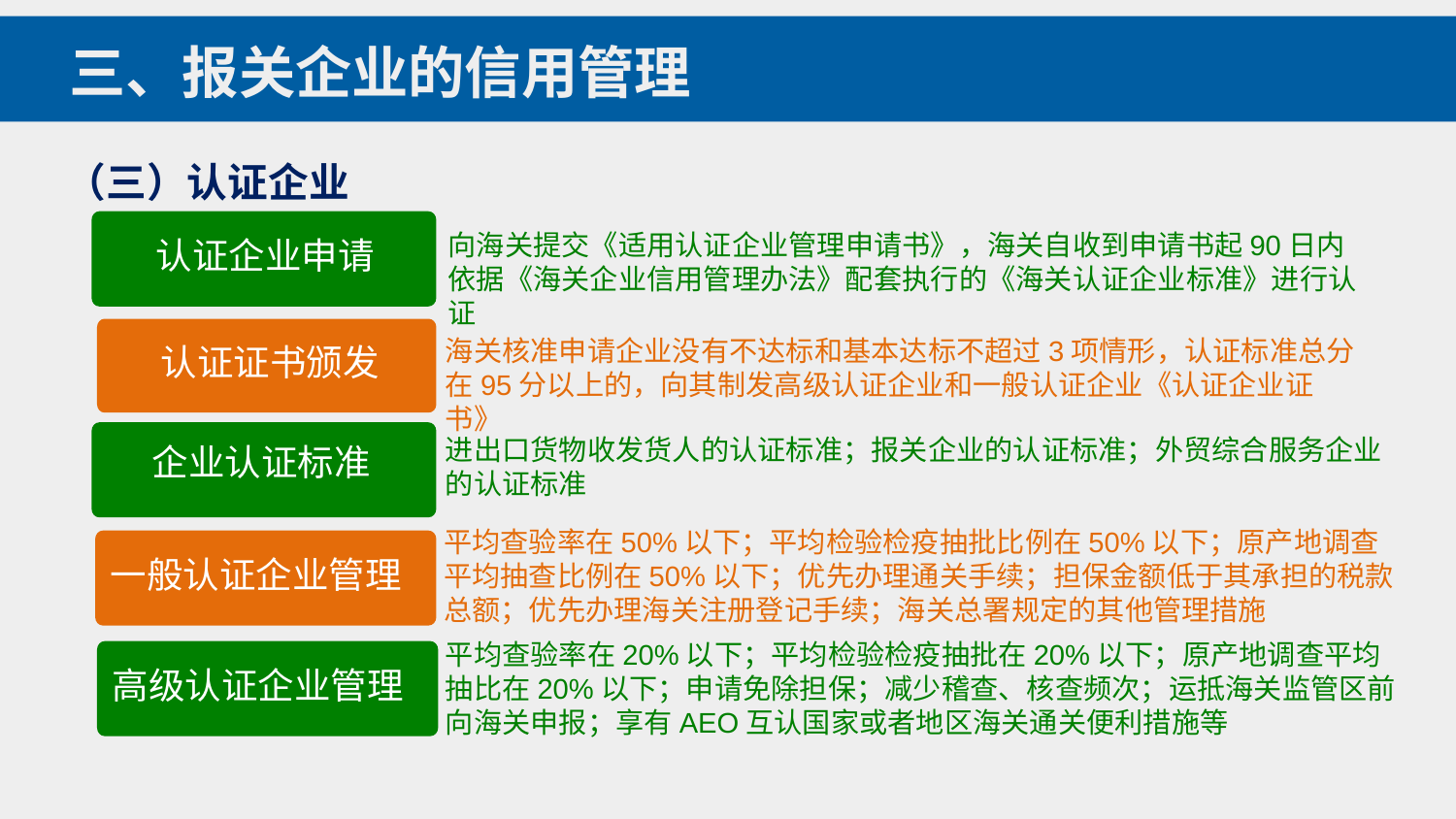

三、报关企业的信用管理
（三）认证企业

 认证企业申请
向海关提交《适用认证企业管理申请书》，海关自收到申请书起90日内依据《海关企业信用管理办法》配套执行的《海关认证企业标准》进行认证

 认证证书颁发
海关核准申请企业没有不达标和基本达标不超过3项情形，认证标准总分在95分以上的，向其制发高级认证企业和一般认证企业《认证企业证书》

 企业认证标准
进出口货物收发货人的认证标准；报关企业的认证标准；外贸综合服务企业的认证标准
平均查验率在50%以下；平均检验检疫抽批比例在50%以下；原产地调查平均抽查比例在50%以下；优先办理通关手续；担保金额低于其承担的税款总额；优先办理海关注册登记手续；海关总署规定的其他管理措施

一般认证企业管理
平均查验率在20%以下；平均检验检疫抽批在20%以下；原产地调查平均抽比在20%以下；申请免除担保；减少稽查、核查频次；运抵海关监管区前向海关申报；享有AEO互认国家或者地区海关通关便利措施等

高级认证企业管理